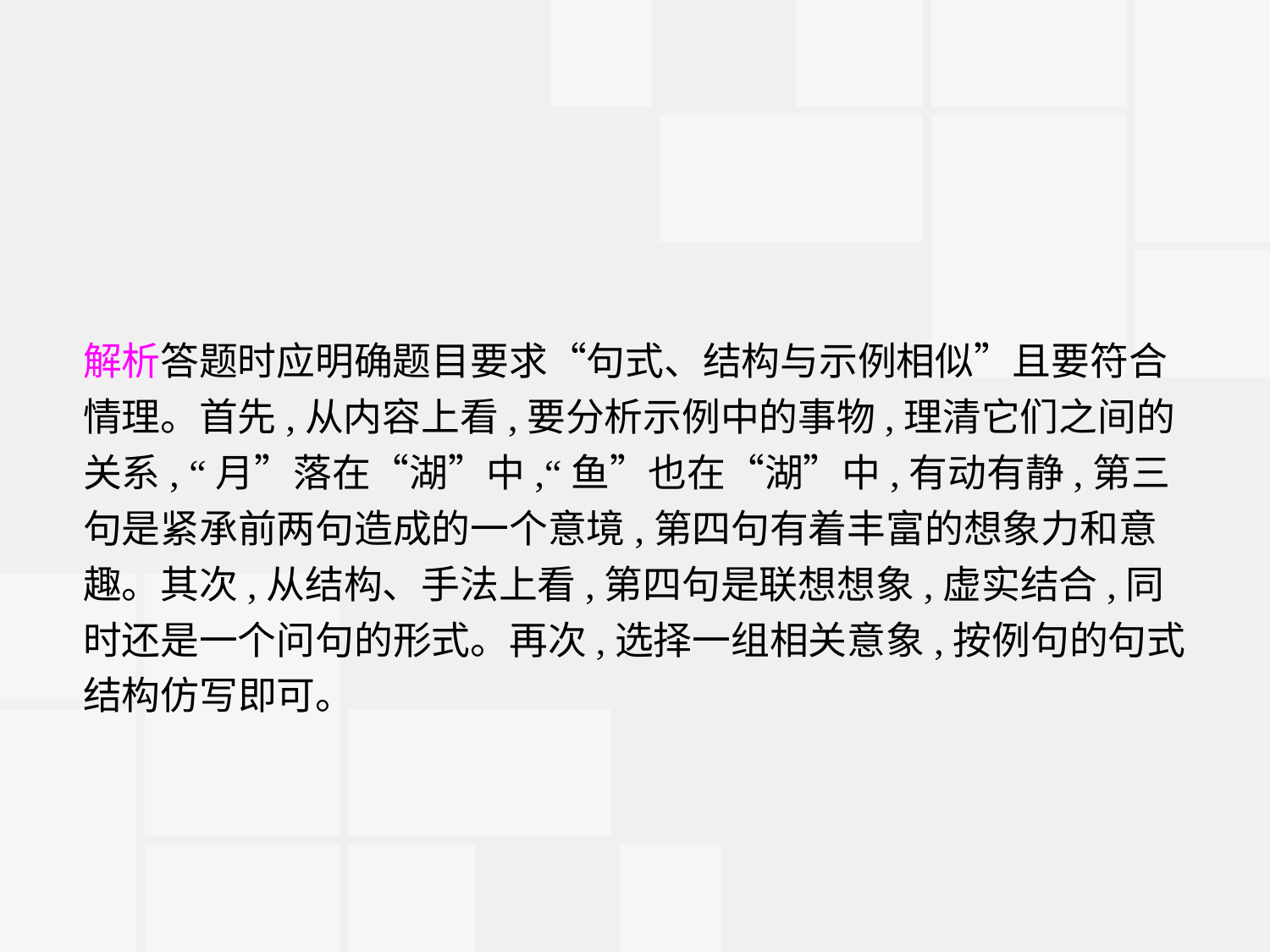

解析答题时应明确题目要求“句式、结构与示例相似”且要符合情理。首先,从内容上看,要分析示例中的事物,理清它们之间的关系, “月”落在“湖”中,“鱼”也在“湖”中,有动有静,第三句是紧承前两句造成的一个意境,第四句有着丰富的想象力和意趣。其次,从结构、手法上看,第四句是联想想象,虚实结合,同时还是一个问句的形式。再次,选择一组相关意象,按例句的句式结构仿写即可。